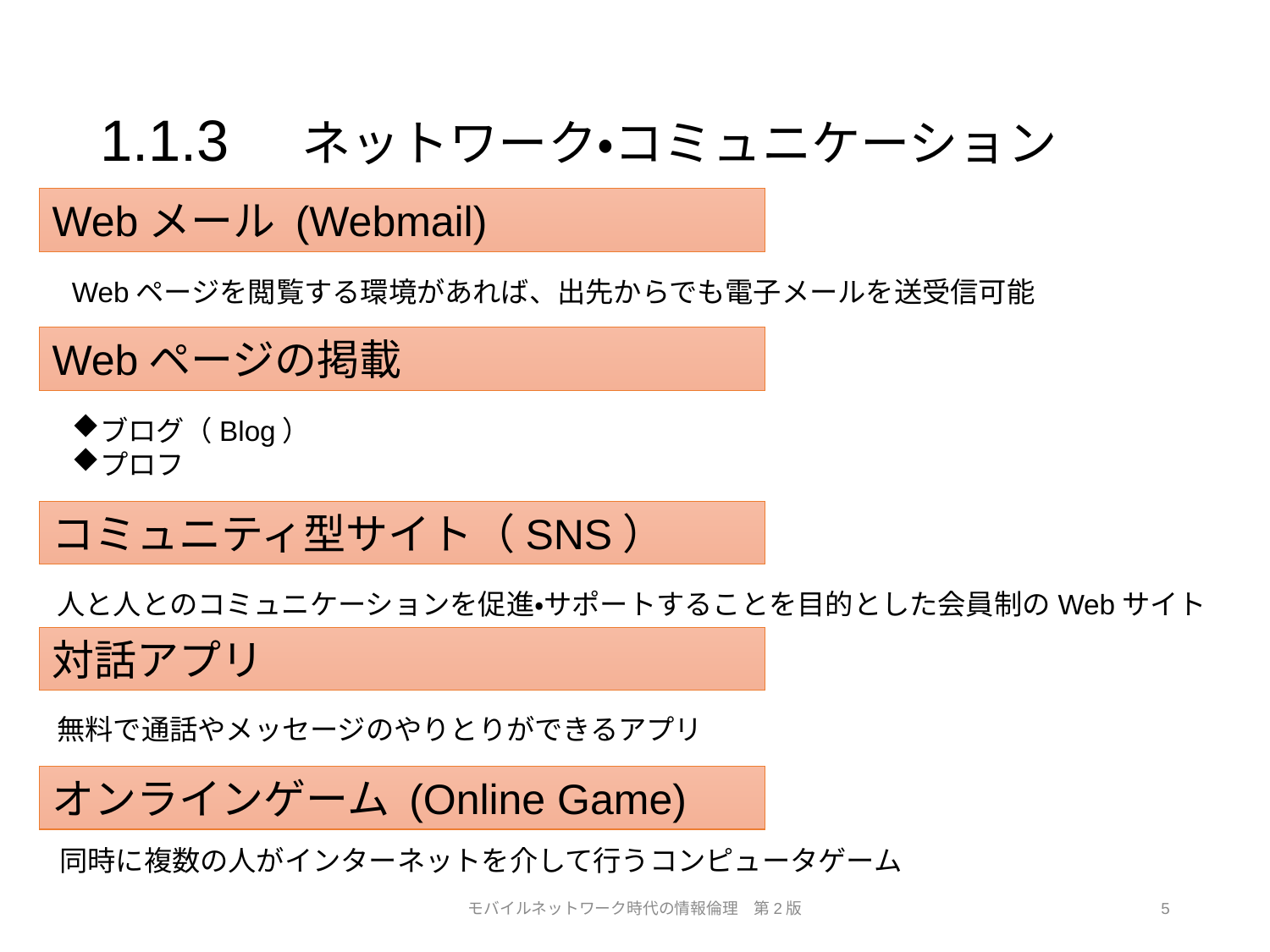

# 1.1.3　ネットワーク・コミュニケーション
Webメール (Webmail)
Webページを閲覧する環境があれば、出先からでも電子メールを送受信可能
Webページの掲載
ブログ（Blog）
プロフ
コミュニティ型サイト（SNS）
人と人とのコミュニケーションを促進・サポートすることを目的とした会員制のWebサイト
対話アプリ
無料で通話やメッセージのやりとりができるアプリ
オンラインゲーム (Online Game)
同時に複数の人がインターネットを介して行うコンピュータゲーム
モバイルネットワーク時代の情報倫理　第2版
5